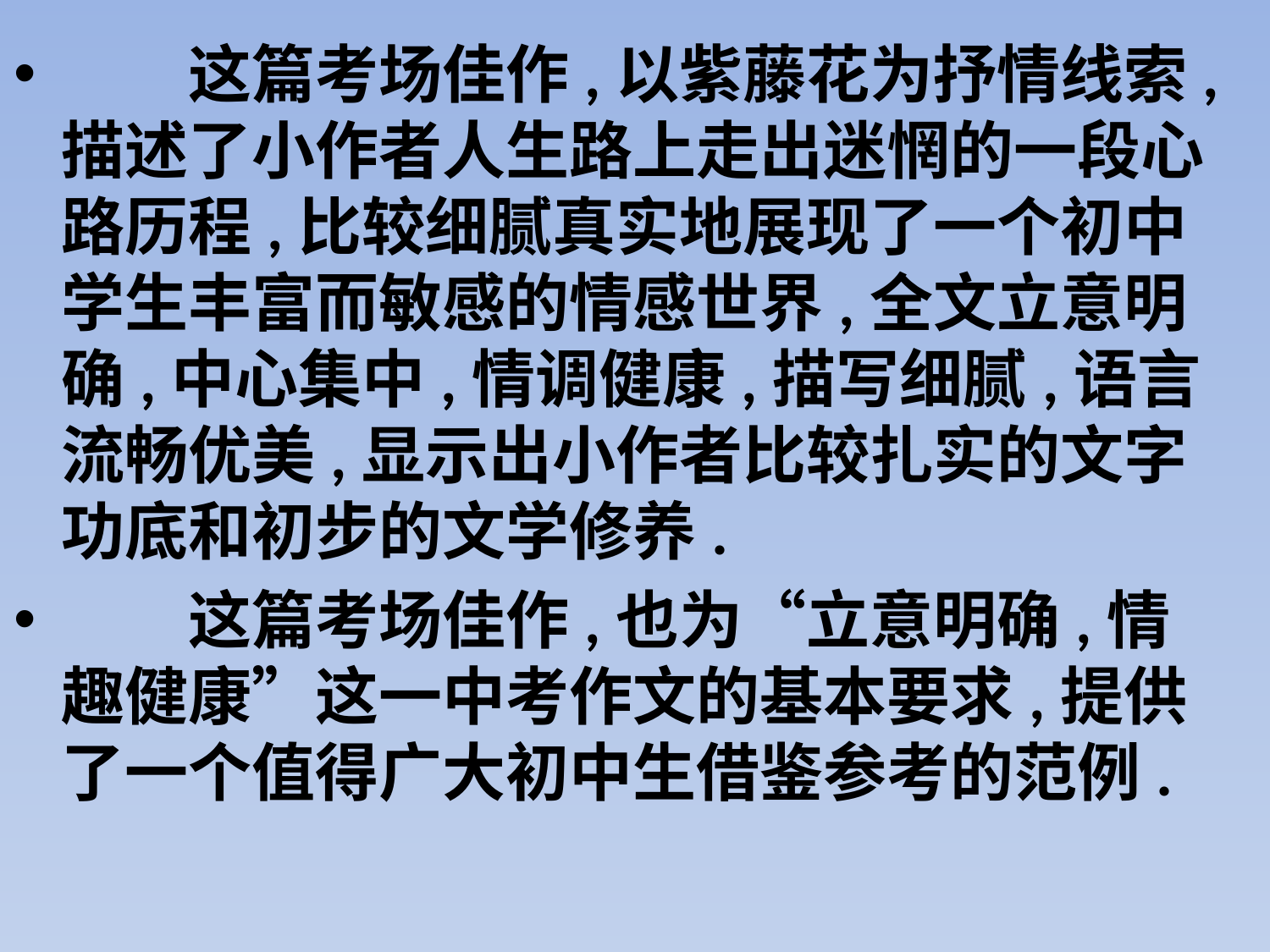

这篇考场佳作,以紫藤花为抒情线索,描述了小作者人生路上走出迷惘的一段心路历程,比较细腻真实地展现了一个初中学生丰富而敏感的情感世界,全文立意明确,中心集中,情调健康,描写细腻,语言流畅优美,显示出小作者比较扎实的文字功底和初步的文学修养.
　　这篇考场佳作,也为“立意明确,情趣健康”这一中考作文的基本要求,提供了一个值得广大初中生借鉴参考的范例.